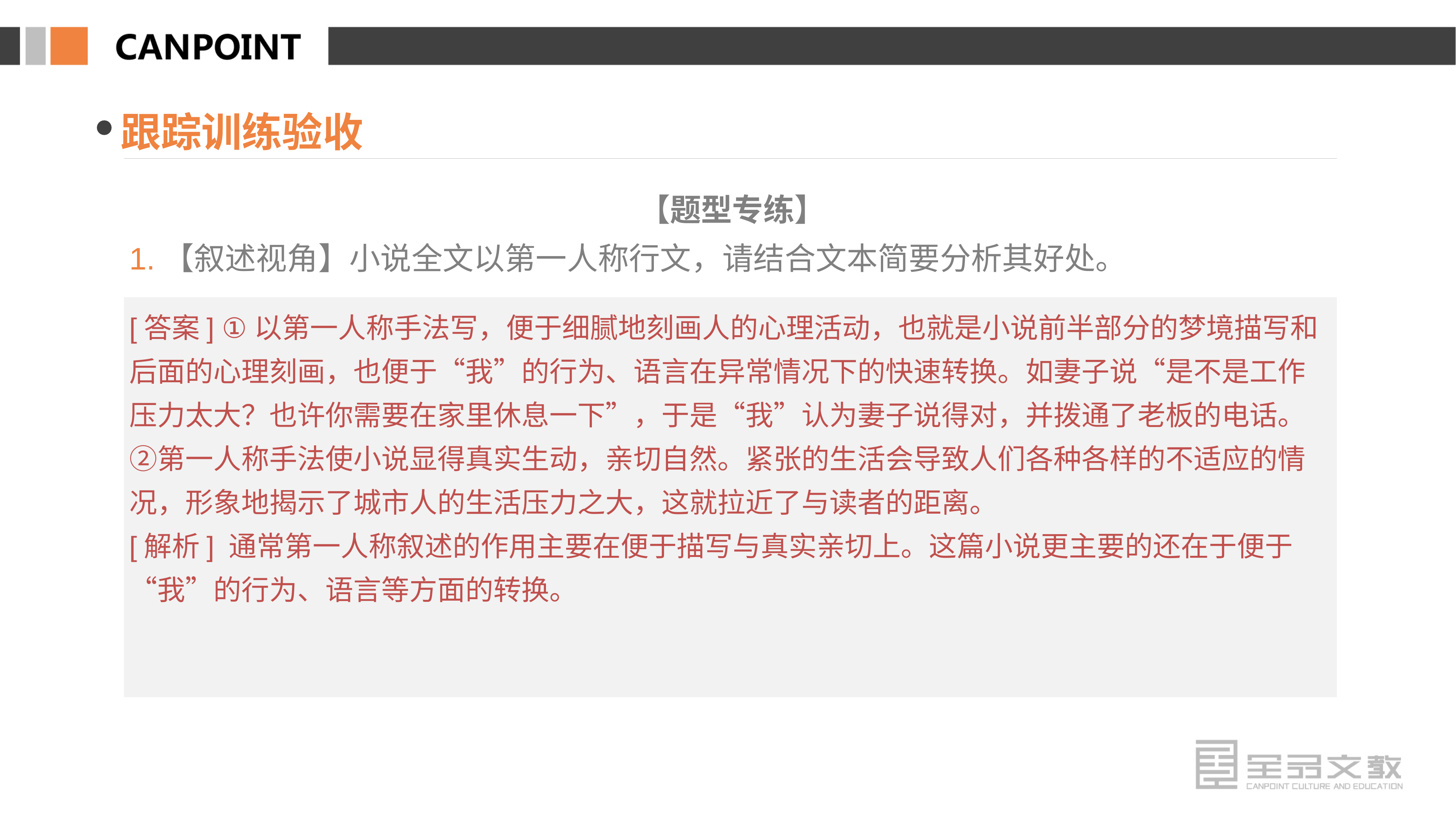

跟踪训练验收

【题型专练】
1.【叙述视角】小说全文以第一人称行文，请结合文本简要分析其好处。

[答案] ①以第一人称手法写，便于细腻地刻画人的心理活动，也就是小说前半部分的梦境描写和后面的心理刻画，也便于“我”的行为、语言在异常情况下的快速转换。如妻子说“是不是工作压力太大？也许你需要在家里休息一下”，于是“我”认为妻子说得对，并拨通了老板的电话。②第一人称手法使小说显得真实生动，亲切自然。紧张的生活会导致人们各种各样的不适应的情况，形象地揭示了城市人的生活压力之大，这就拉近了与读者的距离。
[解析] 通常第一人称叙述的作用主要在便于描写与真实亲切上。这篇小说更主要的还在于便于“我”的行为、语言等方面的转换。